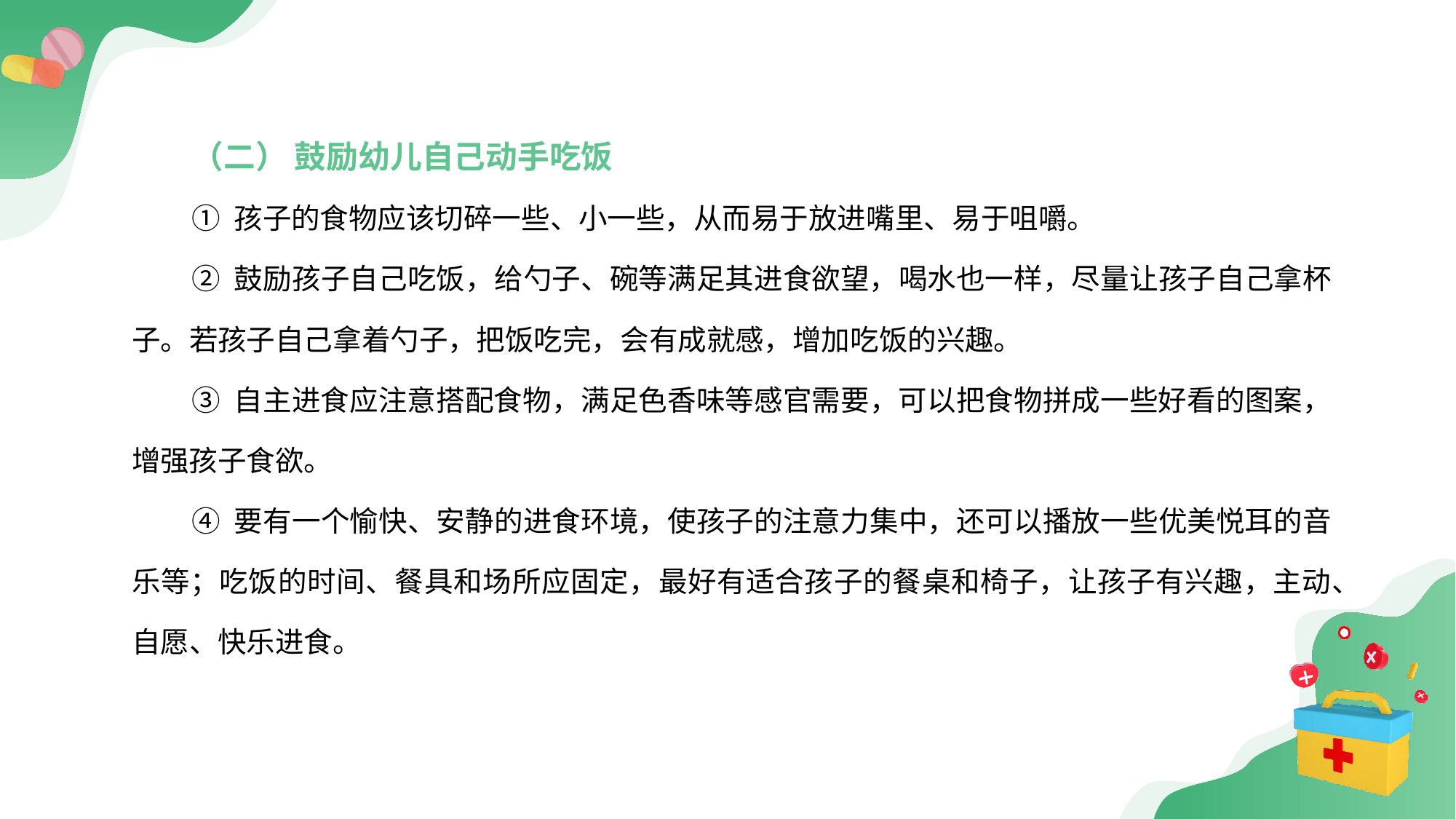

（二） 鼓励幼儿自己动手吃饭
① 孩子的食物应该切碎一些、小一些，从而易于放进嘴里、易于咀嚼。
② 鼓励孩子自己吃饭，给勺子、碗等满足其进食欲望，喝水也一样，尽量让孩子自己拿杯子。若孩子自己拿着勺子，把饭吃完，会有成就感，增加吃饭的兴趣。
③ 自主进食应注意搭配食物，满足色香味等感官需要，可以把食物拼成一些好看的图案，增强孩子食欲。
④ 要有一个愉快、安静的进食环境，使孩子的注意力集中，还可以播放一些优美悦耳的音乐等；吃饭的时间、餐具和场所应固定，最好有适合孩子的餐桌和椅子，让孩子有兴趣，主动、自愿、快乐进食。